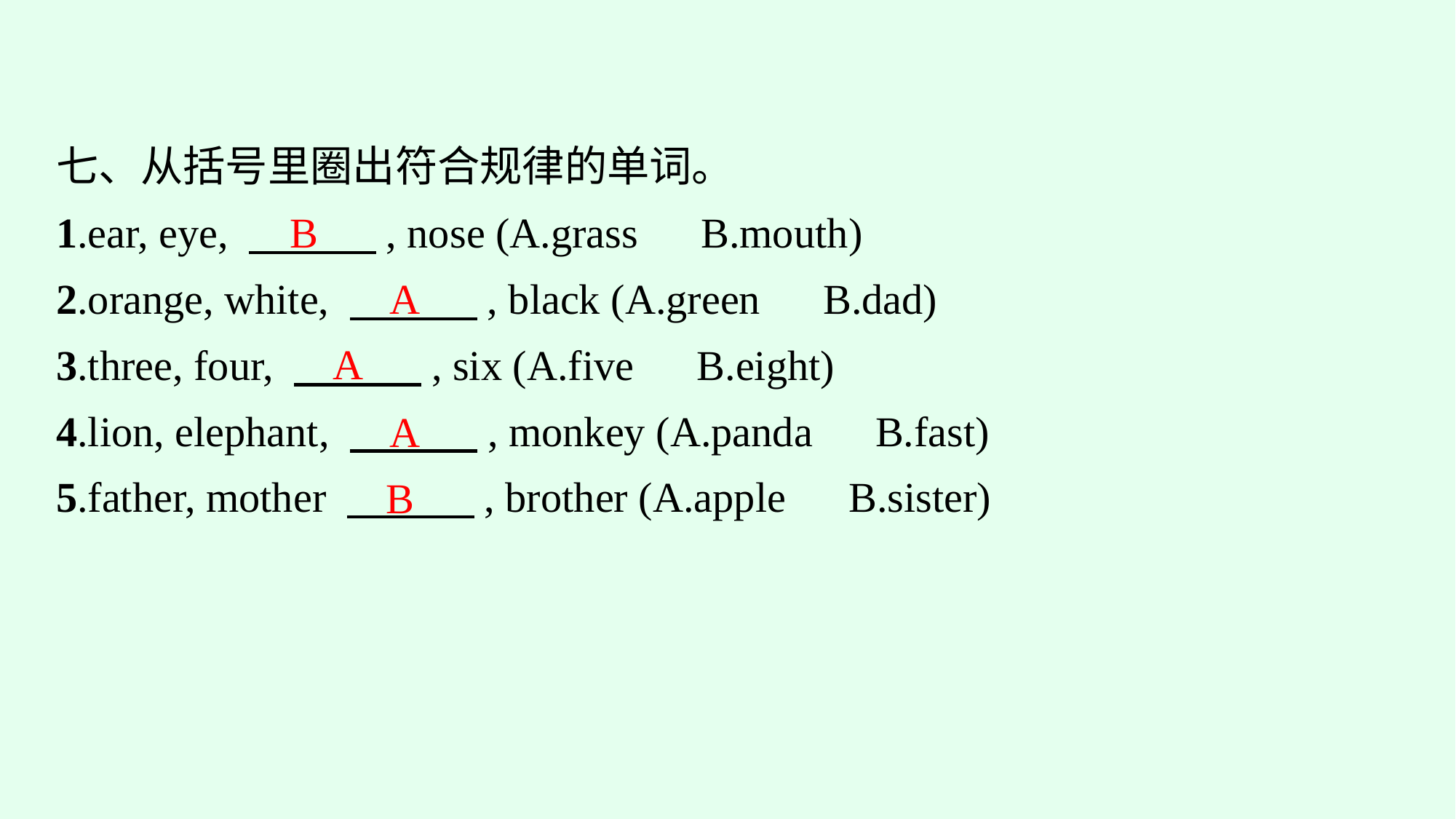

七、从括号里圈出符合规律的单词。
1.ear, eye, 　　　, nose (A.grass　B.mouth)
2.orange, white, 　　　, black (A.green　B.dad)
3.three, four, 　　　, six (A.five　B.eight)
4.lion, elephant, 　　　, monkey (A.panda　B.fast)
5.father, mother 　　　, brother (A.apple　B.sister)
B
A
A
A
B